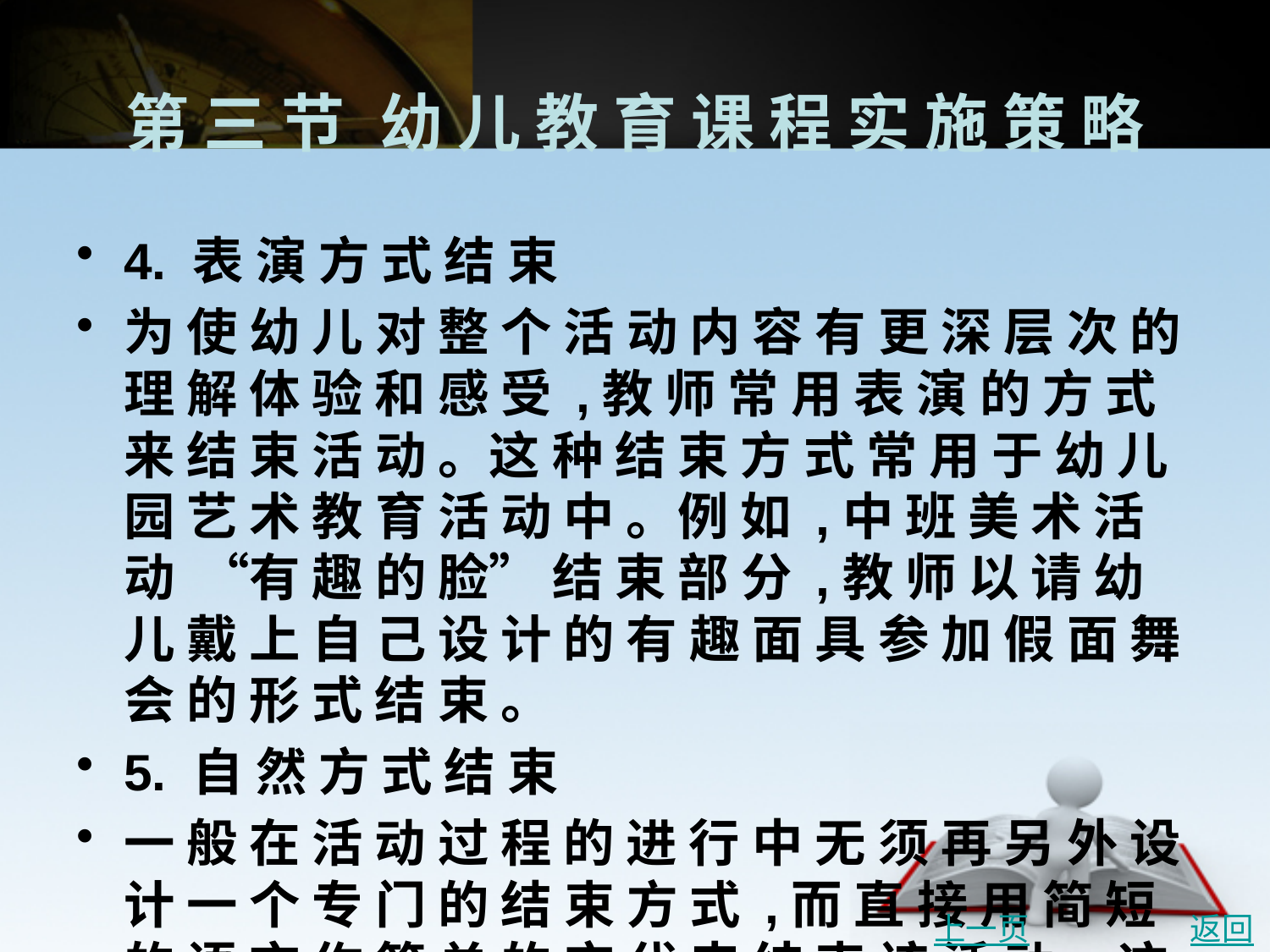

# 第 三 节	幼 儿 教 育 课 程 实 施 策 略
4. 表 演 方 式 结 束
为 使 幼 儿 对 整 个 活 动 内 容 有 更 深 层 次 的 理 解 体 验 和 感 受 ,教 师 常 用 表 演 的 方 式 来 结 束 活 动 。这 种 结 束 方 式 常 用 于 幼 儿 园 艺 术 教 育 活 动 中 。例 如 ,中 班 美 术 活 动  “有 趣 的 脸” 结 束 部 分 ,教 师 以 请 幼 儿 戴 上 自 己 设 计 的 有 趣 面 具 参 加 假 面 舞 会 的 形 式 结 束 。
5. 自 然 方 式 结 束
一 般 在 活 动 过 程 的 进 行 中 无 须 再 另 外 设 计 一 个 专 门 的 结 束 方 式 ,而 直 接 用 简 短 的 语 言 作 简 单 的 交 代 来 结 束 该 活 动 。这 种 结 束 方 式 看 上 去 顺 理 成 章 , 水 到 渠 成 , 似 乎 不 称 其 为 策 略 , 但 是 ,这 种 结 束 策 略 却 是 要 建 立 在 教 师 精 心 设 计 整 个 活 动 内 容 及 结 构 、 准 确 把 握 活 动 节 奏 、 环 环 相 扣 、层 次 推 进 的 基 础 上 ,才 能 有 效 达 到 预 期 的 活 动 目 标 ,从 而 自 然 结 束 。
上一页
返回